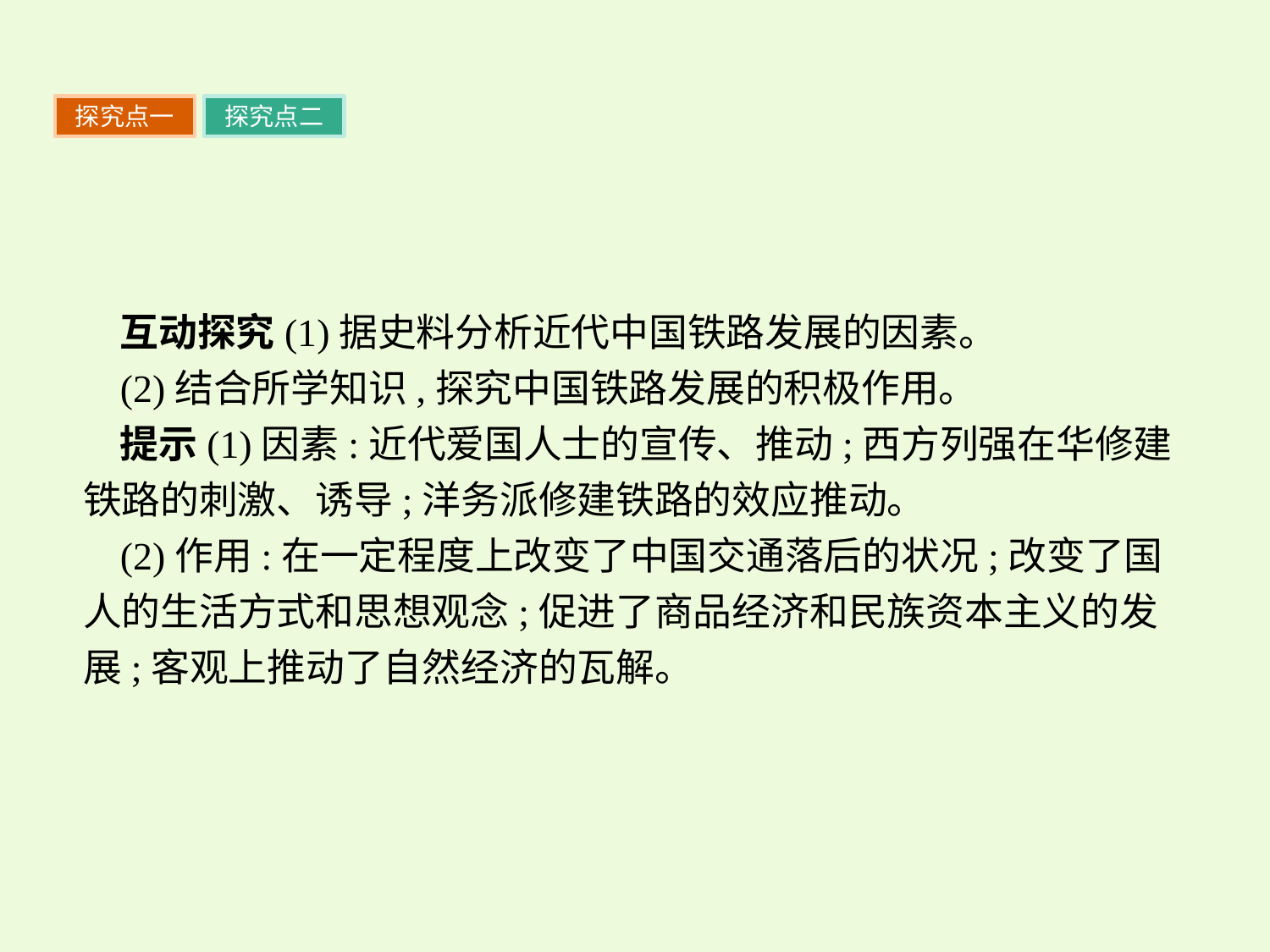

探究点一
探究点二
互动探究(1)据史料分析近代中国铁路发展的因素。
(2)结合所学知识,探究中国铁路发展的积极作用。
提示(1)因素:近代爱国人士的宣传、推动;西方列强在华修建铁路的刺激、诱导;洋务派修建铁路的效应推动。
(2)作用:在一定程度上改变了中国交通落后的状况;改变了国人的生活方式和思想观念;促进了商品经济和民族资本主义的发展;客观上推动了自然经济的瓦解。